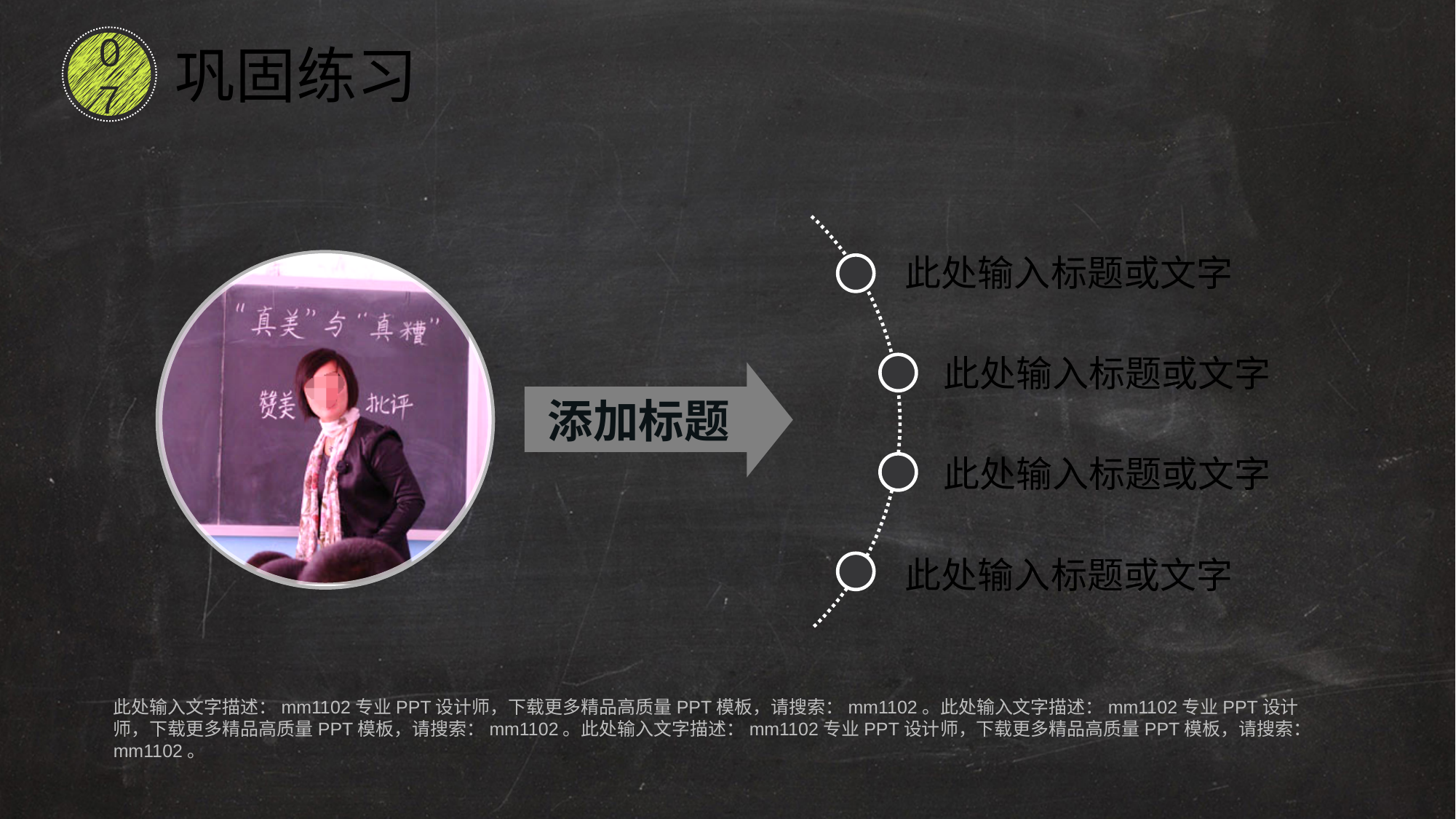

此处输入标题或文字

此处输入标题或文字

添加标题

此处输入标题或文字

此处输入标题或文字

此处输入文字描述：mm1102专业PPT设计师，下载更多精品高质量PPT模板，请搜索：mm1102。此处输入文字描述：mm1102专业PPT设计师，下载更多精品高质量PPT模板，请搜索：mm1102。此处输入文字描述：mm1102专业PPT设计师，下载更多精品高质量PPT模板，请搜索：mm1102。